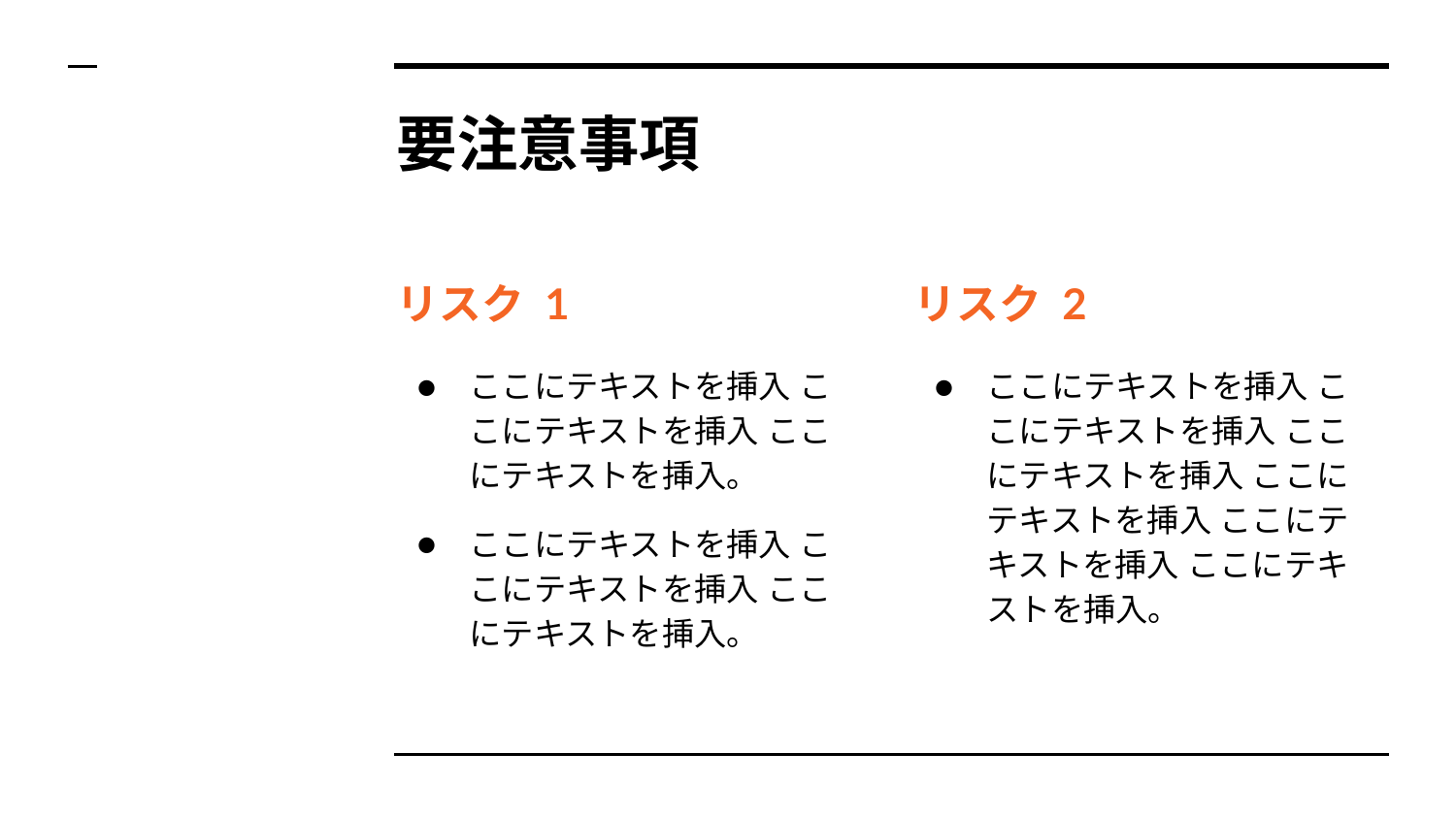

# 要注意事項
リスク 1
ここにテキストを挿入 ここにテキストを挿入 ここにテキストを挿入。
ここにテキストを挿入 ここにテキストを挿入 ここにテキストを挿入。
リスク 2
ここにテキストを挿入 ここにテキストを挿入 ここにテキストを挿入 ここにテキストを挿入 ここにテキストを挿入 ここにテキストを挿入。